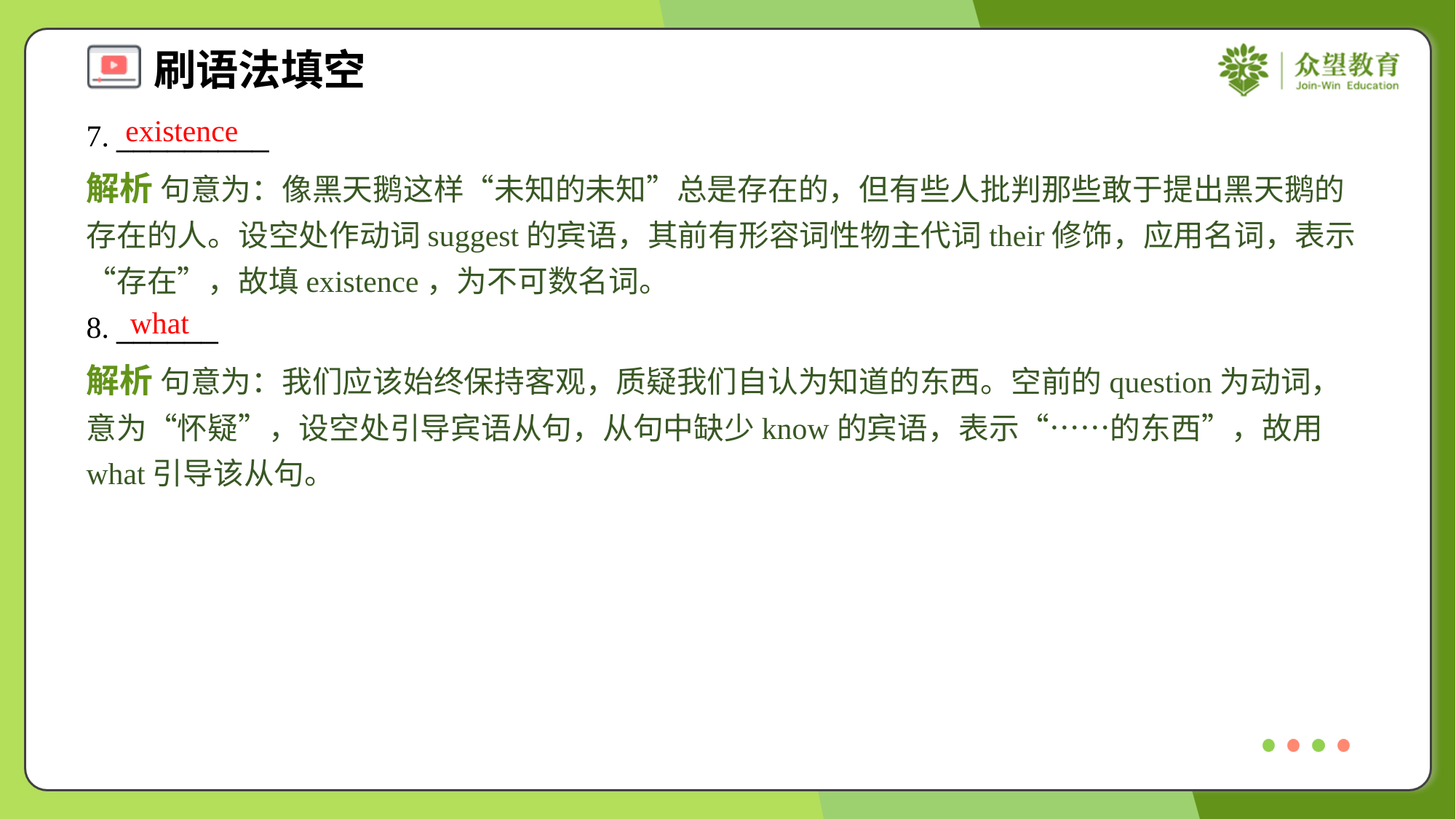

existence
7. _________
解析 句意为：像黑天鹅这样“未知的未知”总是存在的，但有些人批判那些敢于提出黑天鹅的存在的人。设空处作动词suggest的宾语，其前有形容词性物主代词their修饰，应用名词，表示“存在”，故填existence，为不可数名词。
what
8. ______
解析 句意为：我们应该始终保持客观，质疑我们自认为知道的东西。空前的question为动词，意为“怀疑”，设空处引导宾语从句，从句中缺少know的宾语，表示“……的东西”，故用what引导该从句。